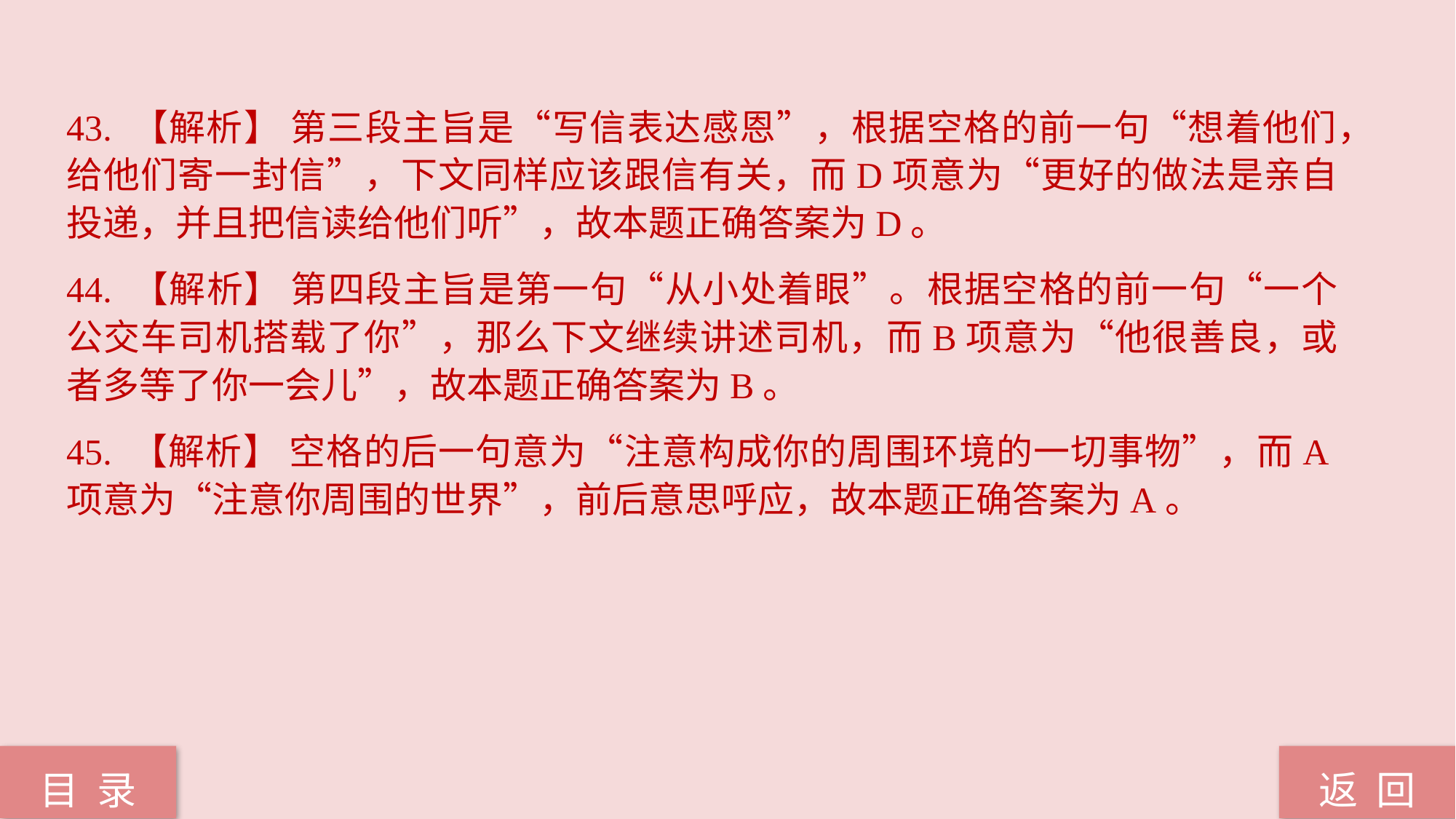

43. 【解析】 第三段主旨是“写信表达感恩”，根据空格的前一句“想着他们，给他们寄一封信”，下文同样应该跟信有关，而D项意为“更好的做法是亲自投递，并且把信读给他们听”，故本题正确答案为D。
44. 【解析】 第四段主旨是第一句“从小处着眼”。根据空格的前一句“一个公交车司机搭载了你”，那么下文继续讲述司机，而B项意为“他很善良，或者多等了你一会儿”，故本题正确答案为B。
45. 【解析】 空格的后一句意为“注意构成你的周围环境的一切事物”，而A项意为“注意你周围的世界”，前后意思呼应，故本题正确答案为A。
返  回